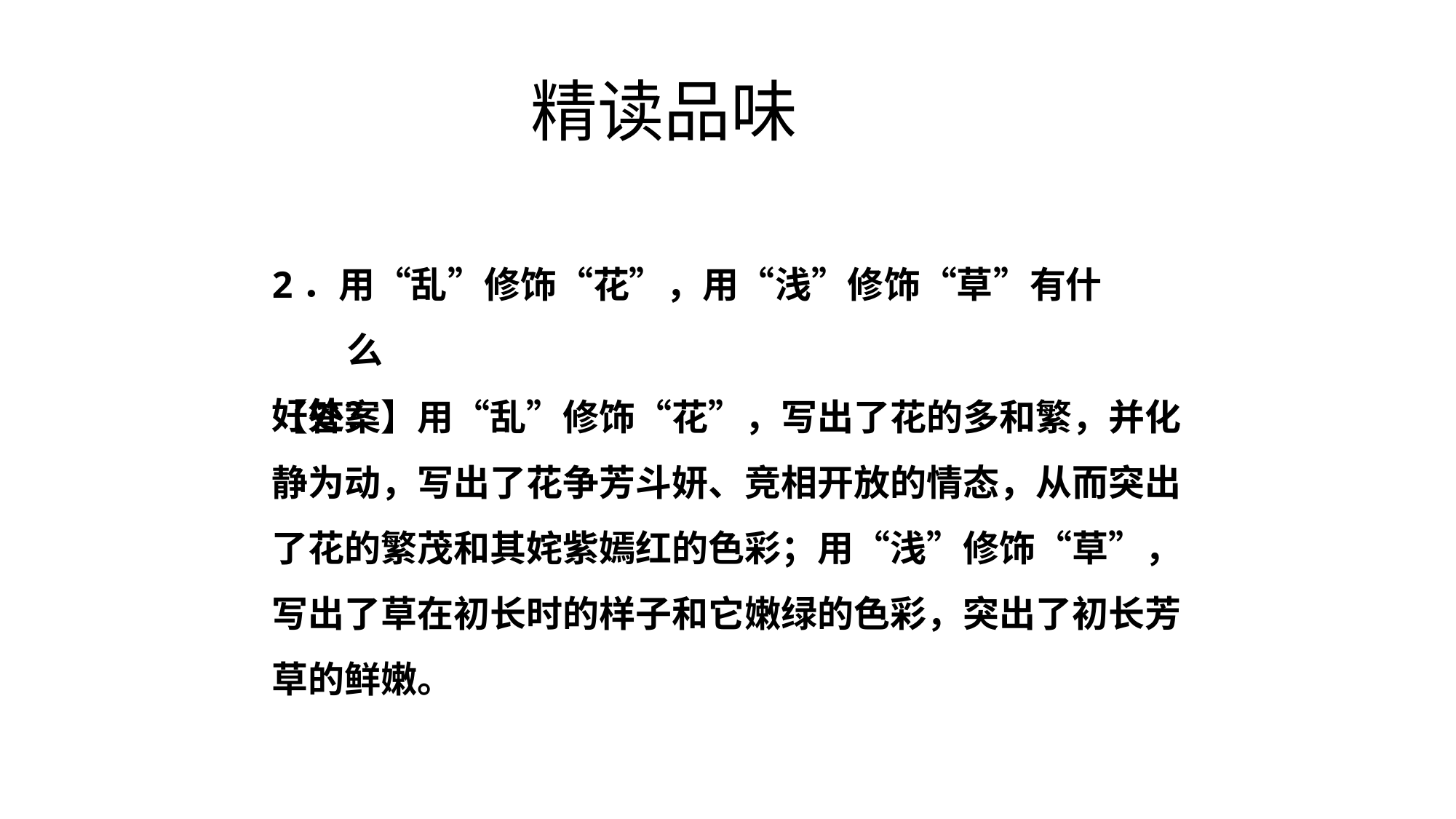

精读品味
2．用“乱”修饰“花”，用“浅”修饰“草”有什么
好处？
【答案】用“乱”修饰“花”，写出了花的多和繁，并化静为动，写出了花争芳斗妍、竞相开放的情态，从而突出了花的繁茂和其姹紫嫣红的色彩；用“浅”修饰“草”，写出了草在初长时的样子和它嫩绿的色彩，突出了初长芳草的鲜嫩。